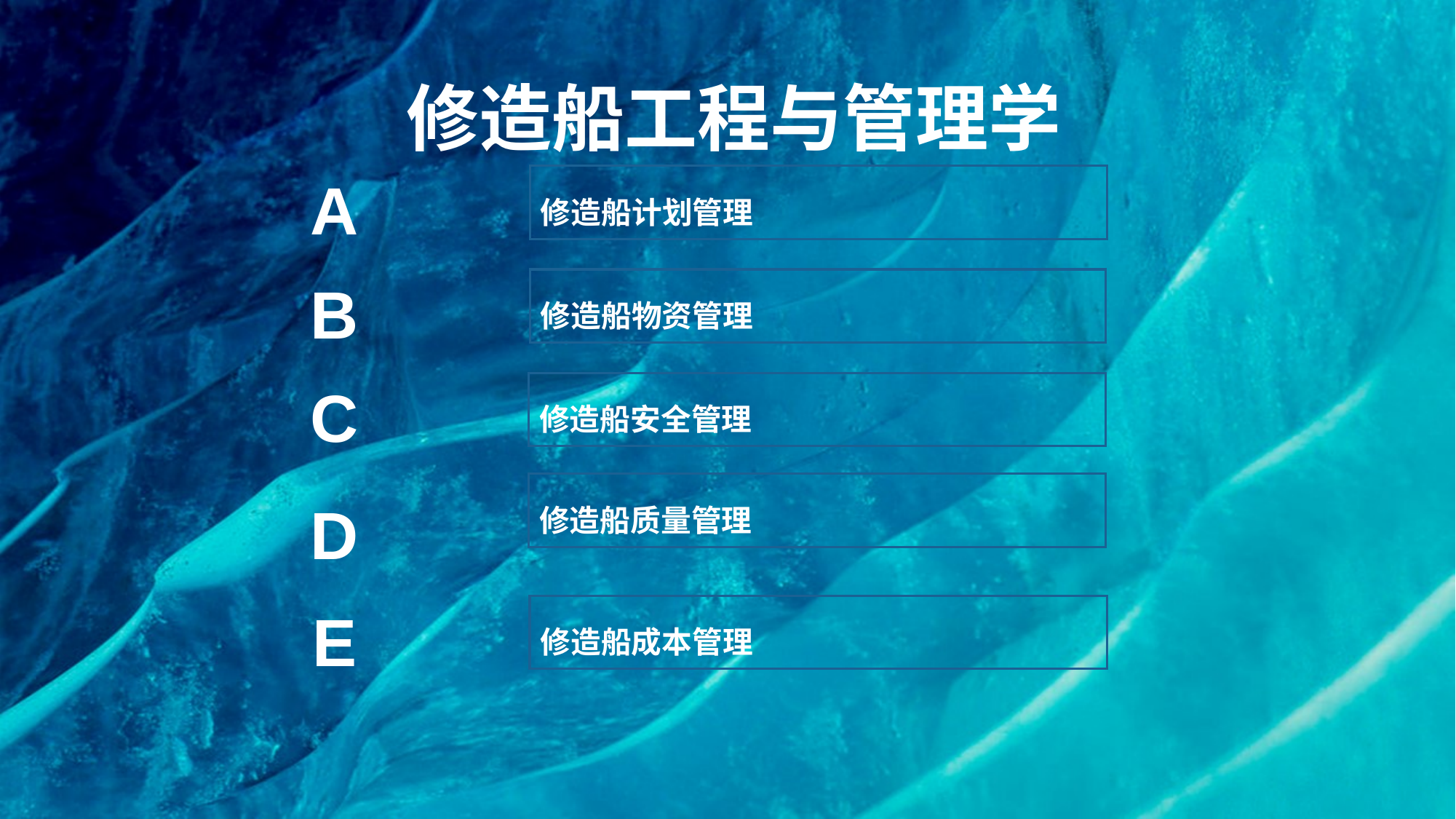

# 修造船工程与管理学
修造船计划管理
修造船物资管理
修造船安全管理
修造船质量管理
修造船成本管理
A
B
C
D
E